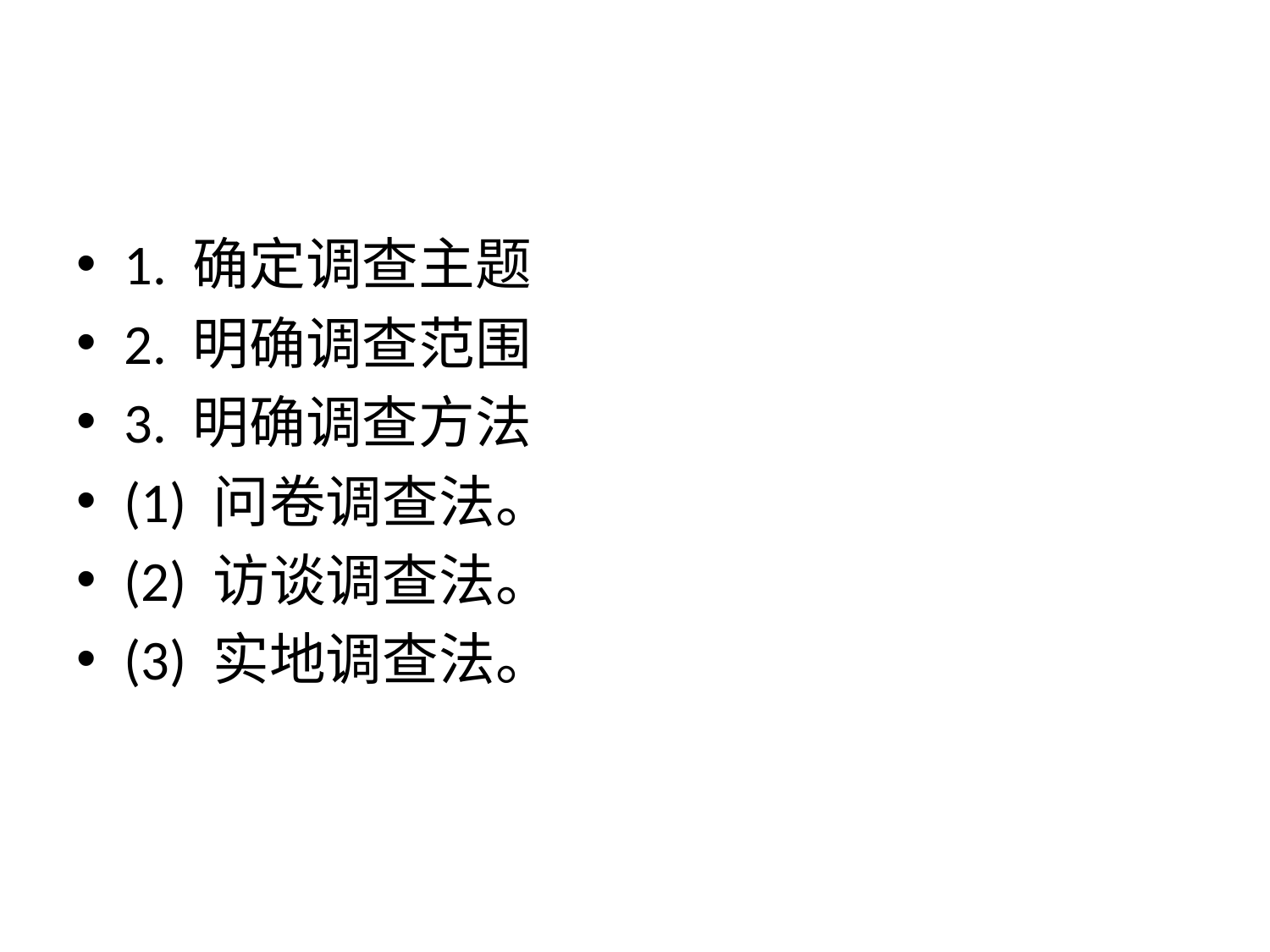

#
1. 确定调查主题
2. 明确调查范围
3. 明确调查方法
(1) 问卷调查法。
(2) 访谈调查法。
(3) 实地调查法。